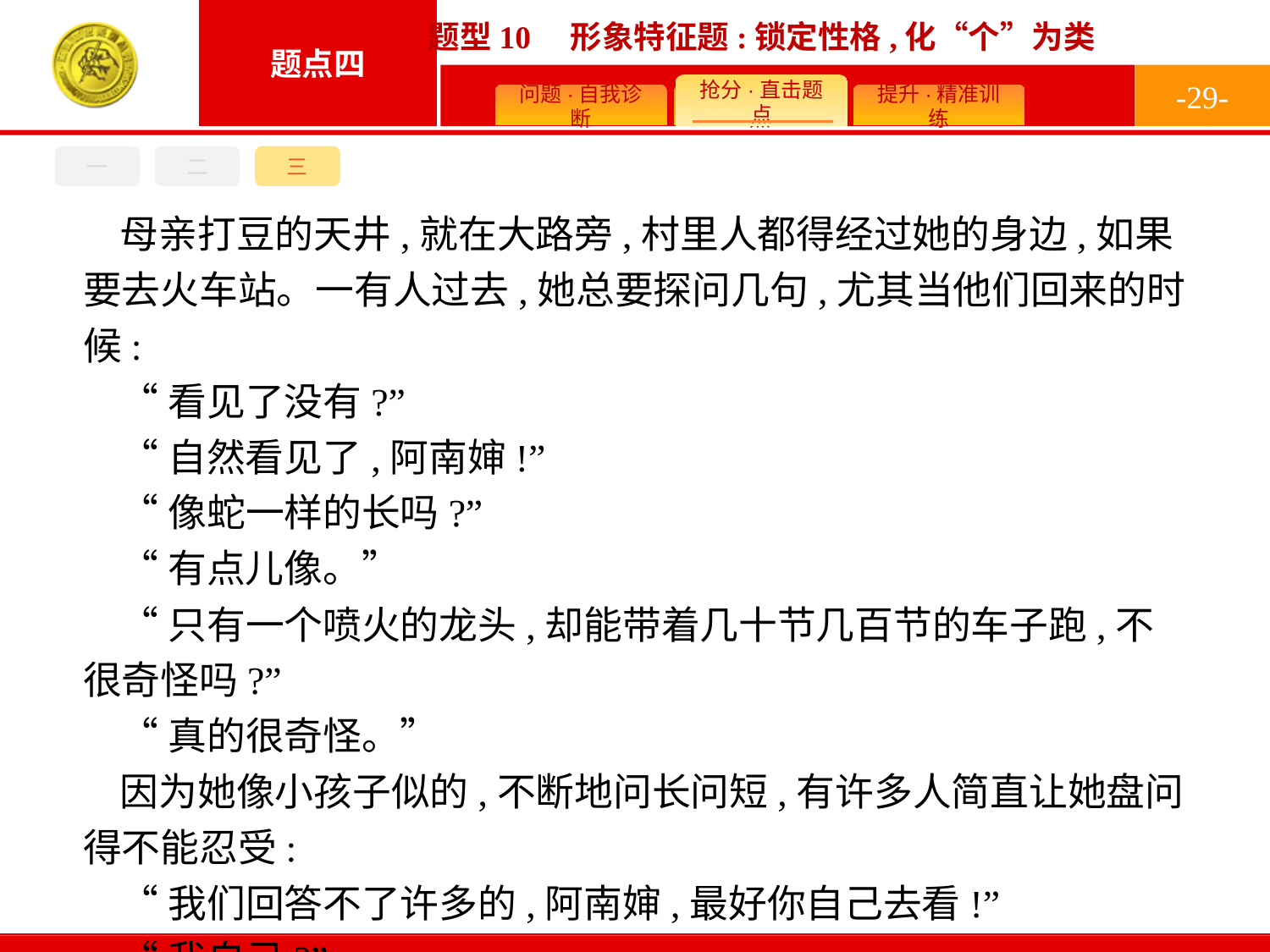

-29-
三
一
二
母亲打豆的天井,就在大路旁,村里人都得经过她的身边,如果要去火车站。一有人过去,她总要探问几句,尤其当他们回来的时候:
“看见了没有?”
“自然看见了,阿南婶!”
“像蛇一样的长吗?”
“有点儿像。”
“只有一个喷火的龙头,却能带着几十节几百节的车子跑,不很奇怪吗?”
“真的很奇怪。”
因为她像小孩子似的,不断地问长问短,有许多人简直让她盘问得不能忍受:
“我们回答不了许多的,阿南婶,最好你自己去看!”
“我自己?”